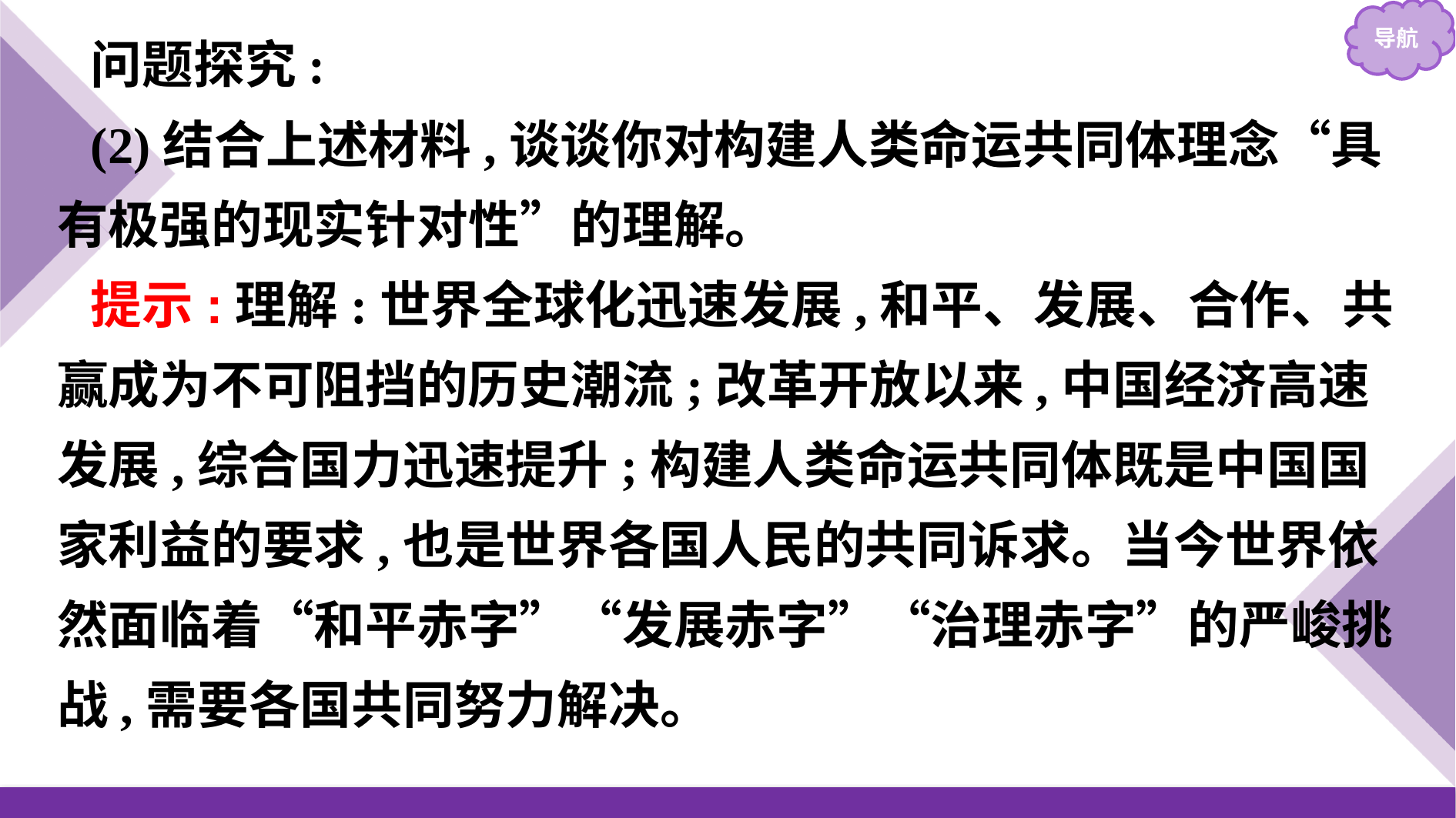

问题探究:
(2)结合上述材料,谈谈你对构建人类命运共同体理念“具有极强的现实针对性”的理解。
提示:理解:世界全球化迅速发展,和平、发展、合作、共赢成为不可阻挡的历史潮流;改革开放以来,中国经济高速发展,综合国力迅速提升;构建人类命运共同体既是中国国家利益的要求,也是世界各国人民的共同诉求。当今世界依然面临着“和平赤字”“发展赤字”“治理赤字”的严峻挑战,需要各国共同努力解决。